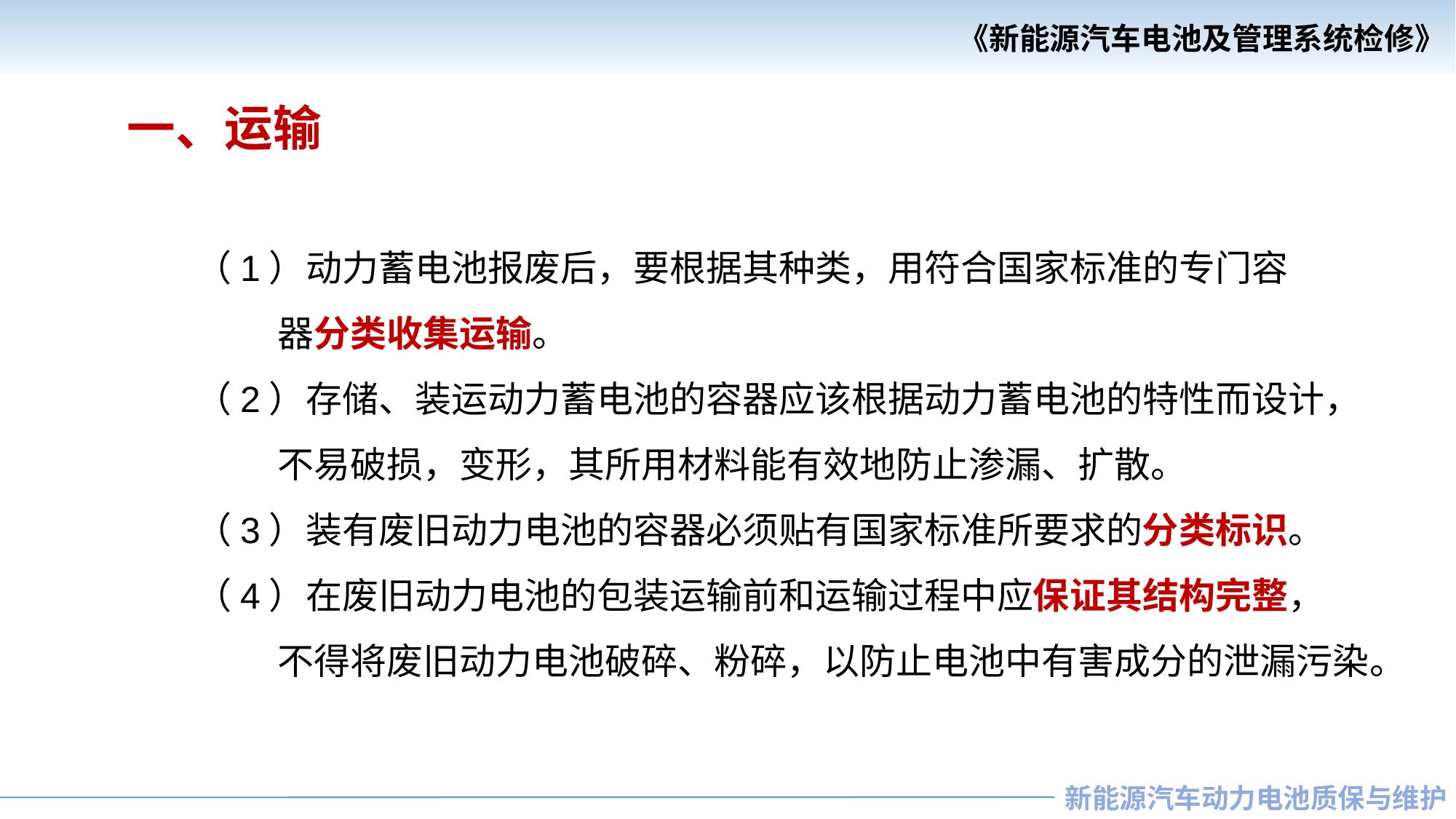

一、运输
（1）动力蓄电池报废后，要根据其种类，用符合国家标准的专门容
         器分类收集运输。
（2）存储、装运动力蓄电池的容器应该根据动力蓄电池的特性而设计，
         不易破损，变形，其所用材料能有效地防止渗漏、扩散。
（3）装有废旧动力电池的容器必须贴有国家标准所要求的分类标识。
（4）在废旧动力电池的包装运输前和运输过程中应保证其结构完整，
         不得将废旧动力电池破碎、粉碎，以防止电池中有害成分的泄漏污染。